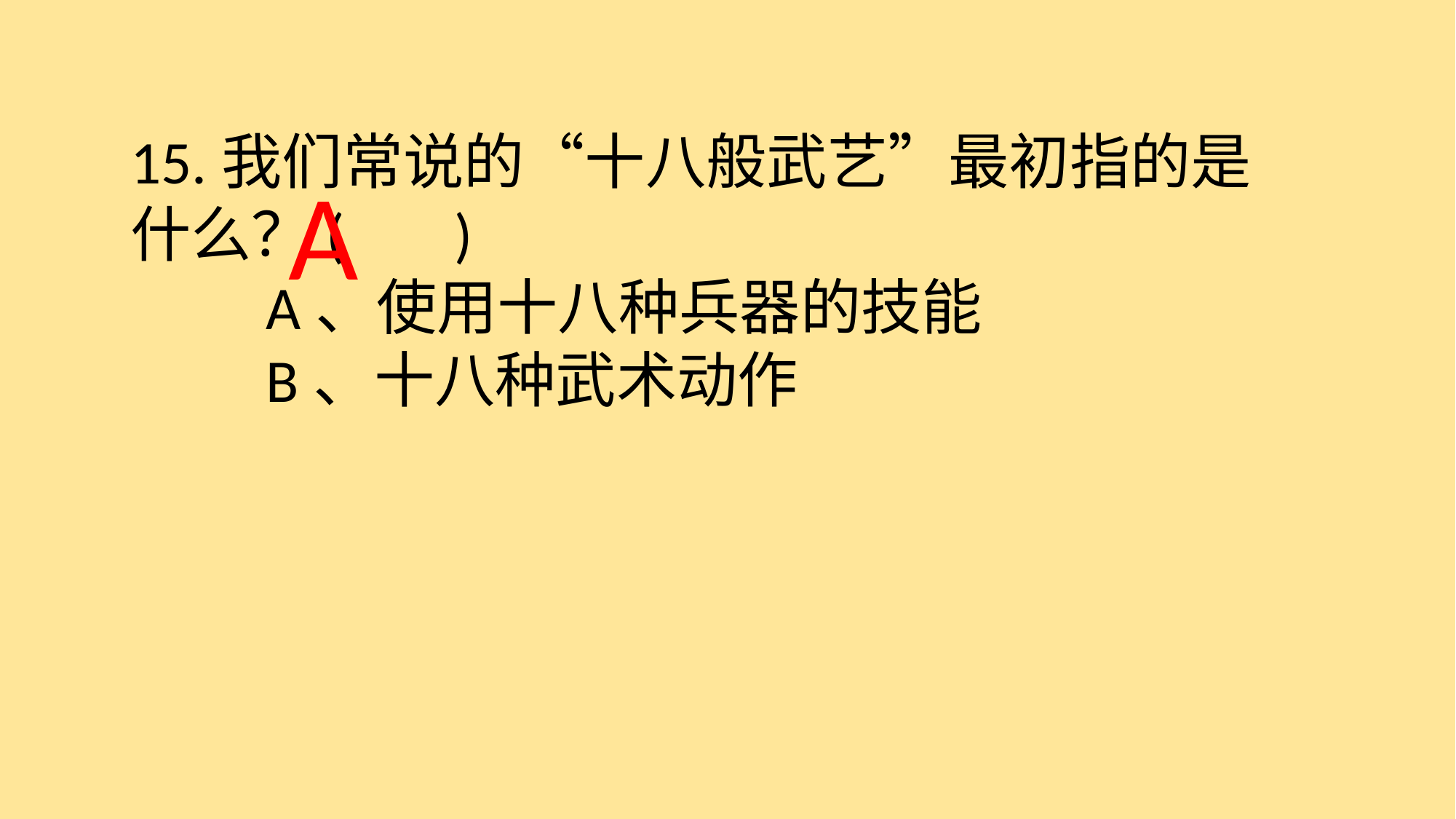

15.我们常说的“十八般武艺”最初指的是什么？(        )
　　A、使用十八种兵器的技能
　　B、十八种武术动作
  A